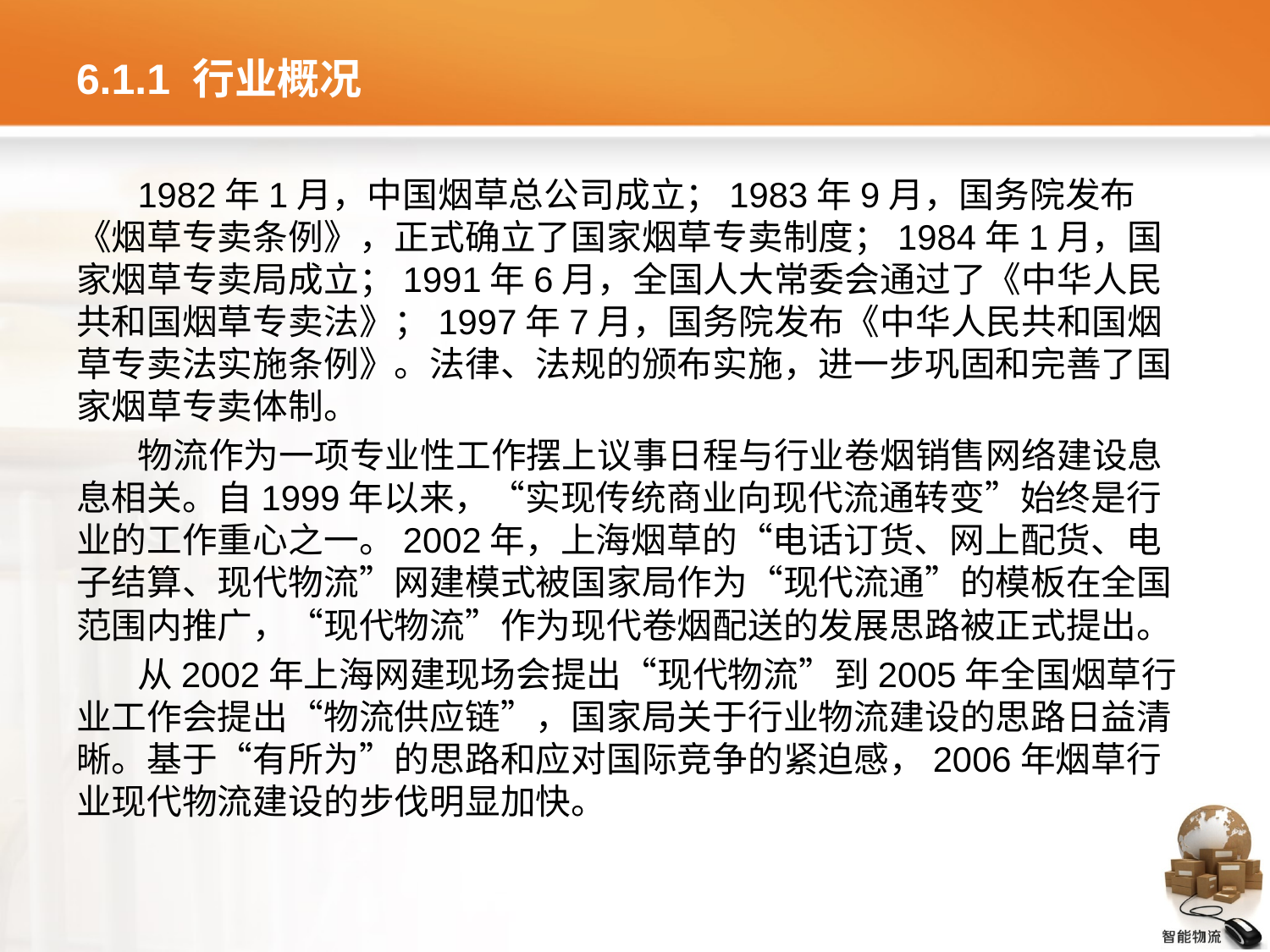

# 6.1.1 行业概况
1982年1月，中国烟草总公司成立；1983年9月，国务院发布《烟草专卖条例》，正式确立了国家烟草专卖制度；1984年1月，国家烟草专卖局成立；1991年6月，全国人大常委会通过了《中华人民共和国烟草专卖法》；1997年7月，国务院发布《中华人民共和国烟草专卖法实施条例》。法律、法规的颁布实施，进一步巩固和完善了国家烟草专卖体制。
物流作为一项专业性工作摆上议事日程与行业卷烟销售网络建设息息相关。自1999年以来，“实现传统商业向现代流通转变”始终是行业的工作重心之一。2002年，上海烟草的“电话订货、网上配货、电子结算、现代物流”网建模式被国家局作为“现代流通”的模板在全国范围内推广，“现代物流”作为现代卷烟配送的发展思路被正式提出。
从2002年上海网建现场会提出“现代物流”到2005年全国烟草行业工作会提出“物流供应链”，国家局关于行业物流建设的思路日益清晰。基于“有所为”的思路和应对国际竞争的紧迫感，2006年烟草行业现代物流建设的步伐明显加快。